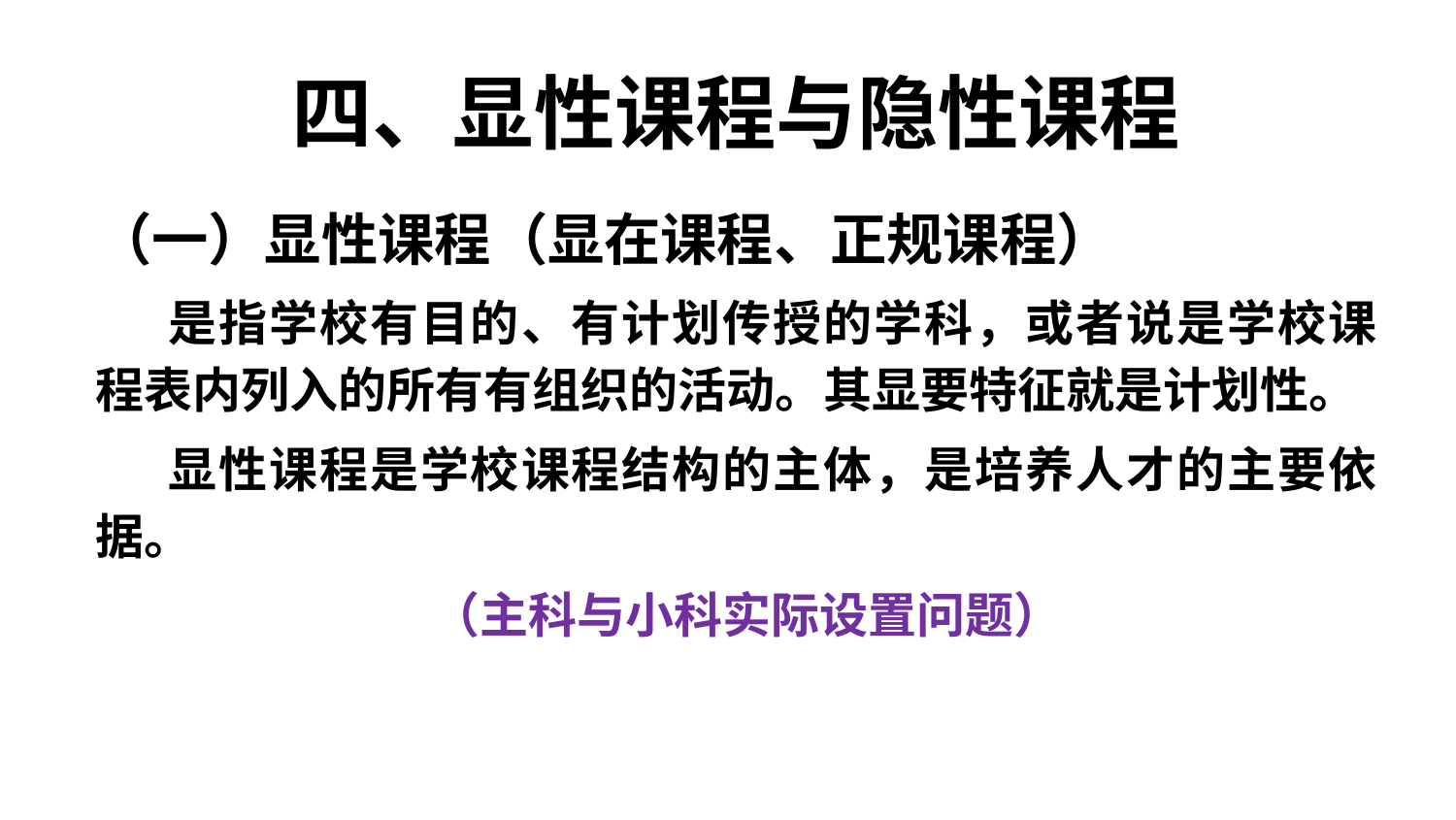

# 四、显性课程与隐性课程
（一）显性课程（显在课程、正规课程）
是指学校有目的、有计划传授的学科，或者说是学校课程表内列入的所有有组织的活动。其显要特征就是计划性。
显性课程是学校课程结构的主体，是培养人才的主要依据。
                       （主科与小科实际设置问题）